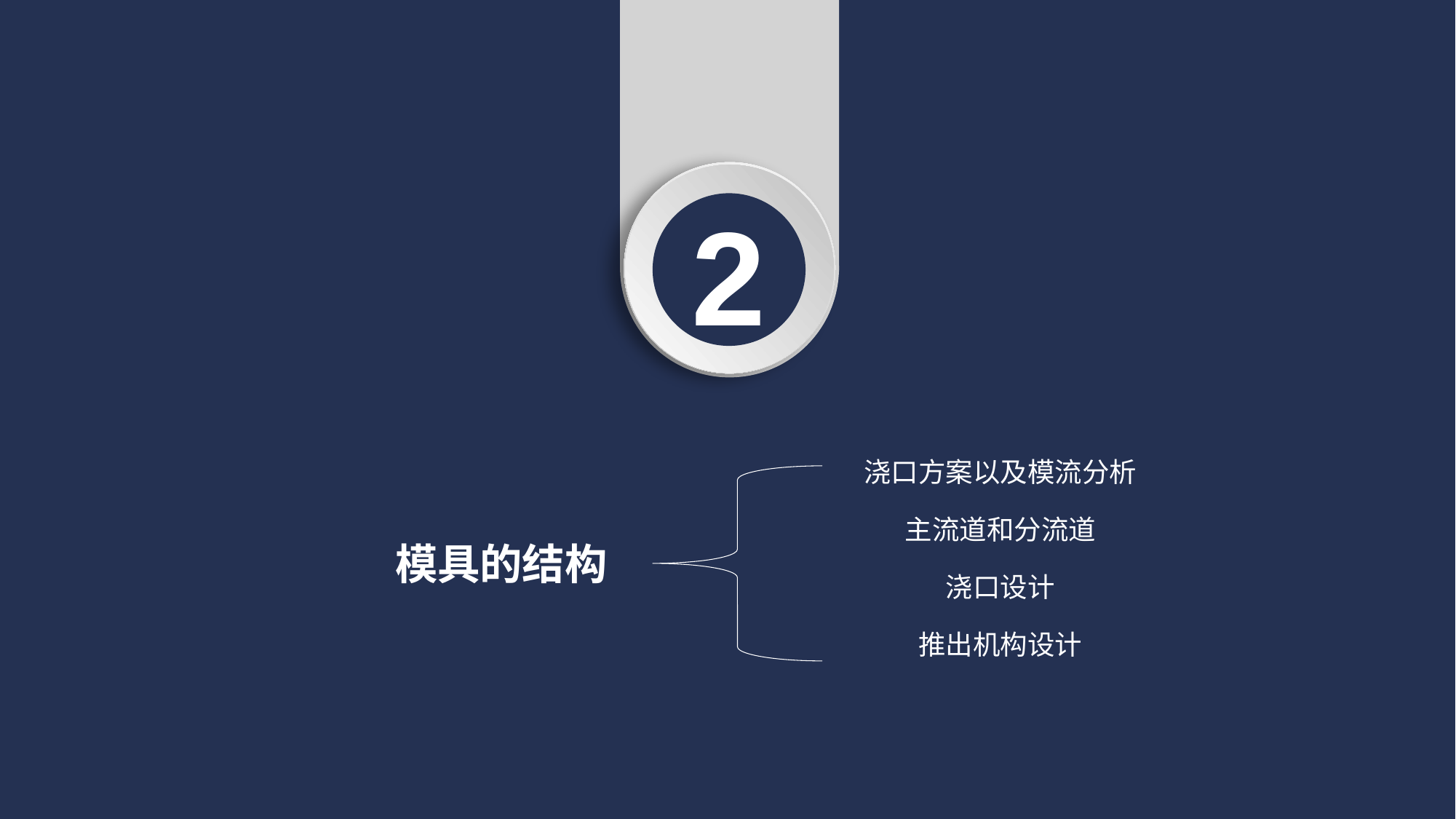

2
浇口方案以及模流分析

主流道和分流道
模具的结构
浇口设计
推出机构设计